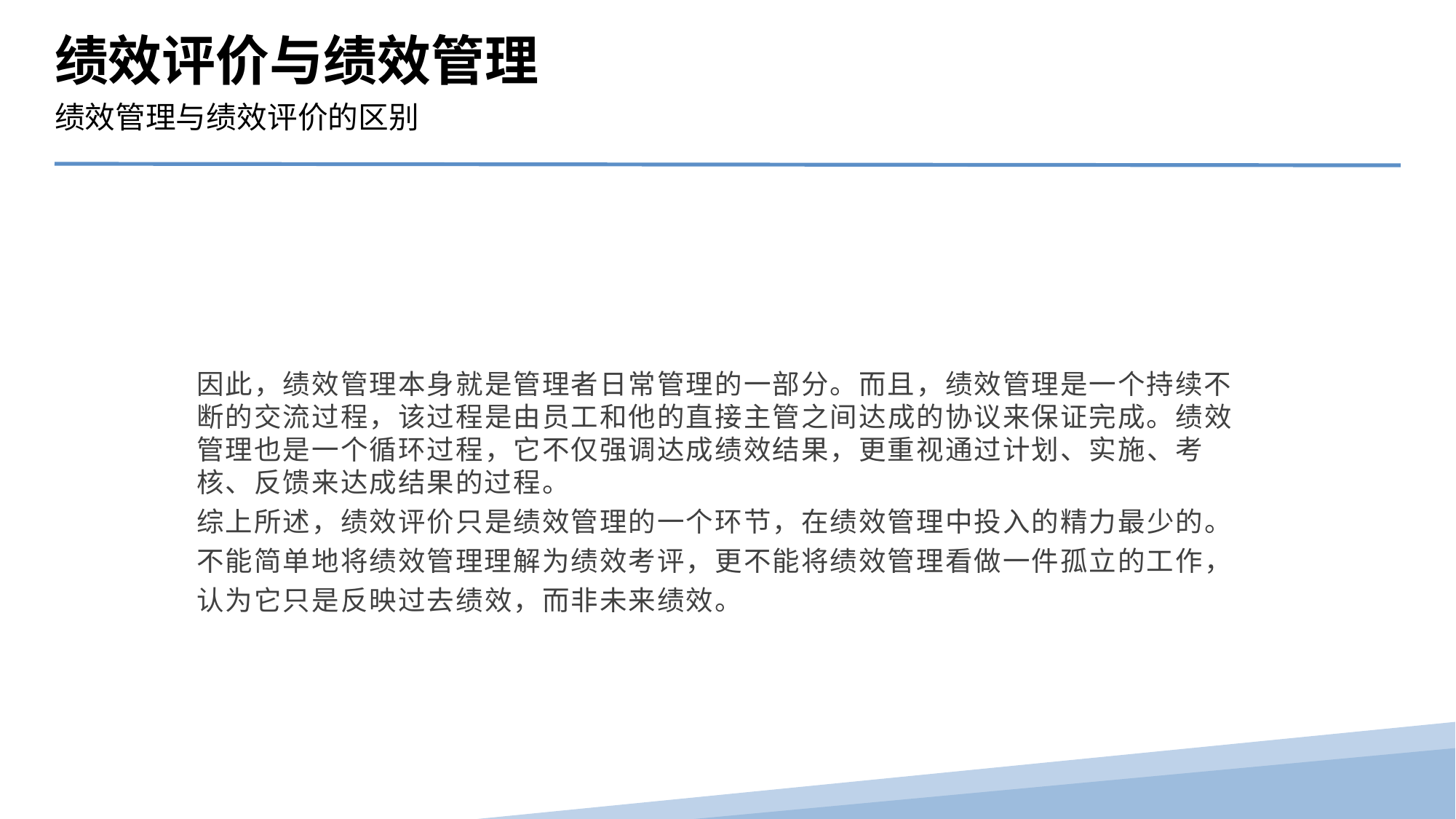

绩效评价与绩效管理
绩效管理与绩效评价的区别
因此，绩效管理本身就是管理者日常管理的一部分。而且，绩效管理是一个持续不断的交流过程，该过程是由员工和他的直接主管之间达成的协议来保证完成。绩效管理也是一个循环过程，它不仅强调达成绩效结果，更重视通过计划、实施、考核、反馈来达成结果的过程。
综上所述，绩效评价只是绩效管理的一个环节，在绩效管理中投入的精力最少的。不能简单地将绩效管理理解为绩效考评，更不能将绩效管理看做一件孤立的工作，认为它只是反映过去绩效，而非未来绩效。